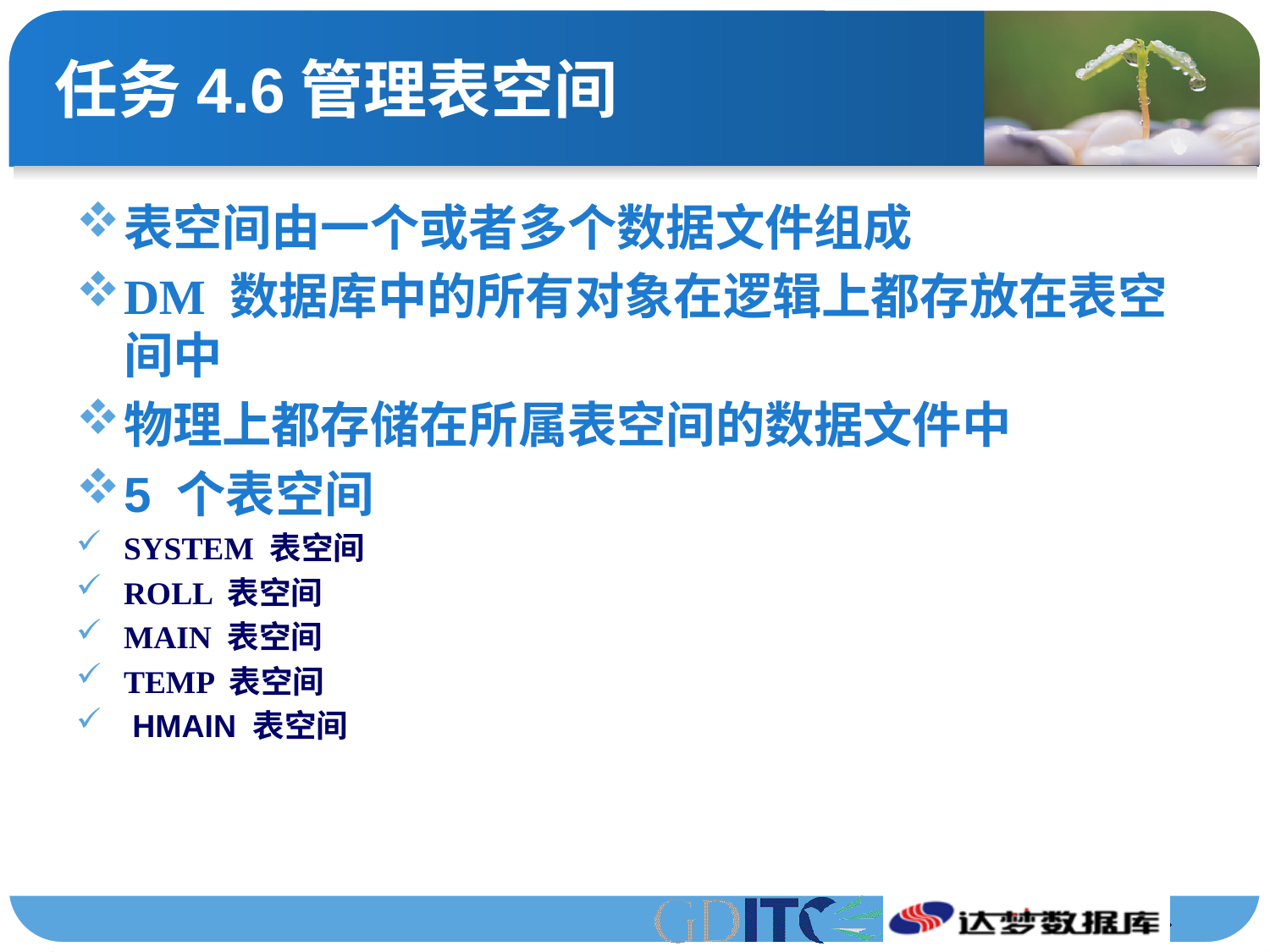

# 任务4.6管理表空间
表空间由一个或者多个数据文件组成
DM 数据库中的所有对象在逻辑上都存放在表空间中
物理上都存储在所属表空间的数据文件中
5 个表空间
SYSTEM 表空间
ROLL 表空间
MAIN 表空间
TEMP 表空间
 HMAIN 表空间